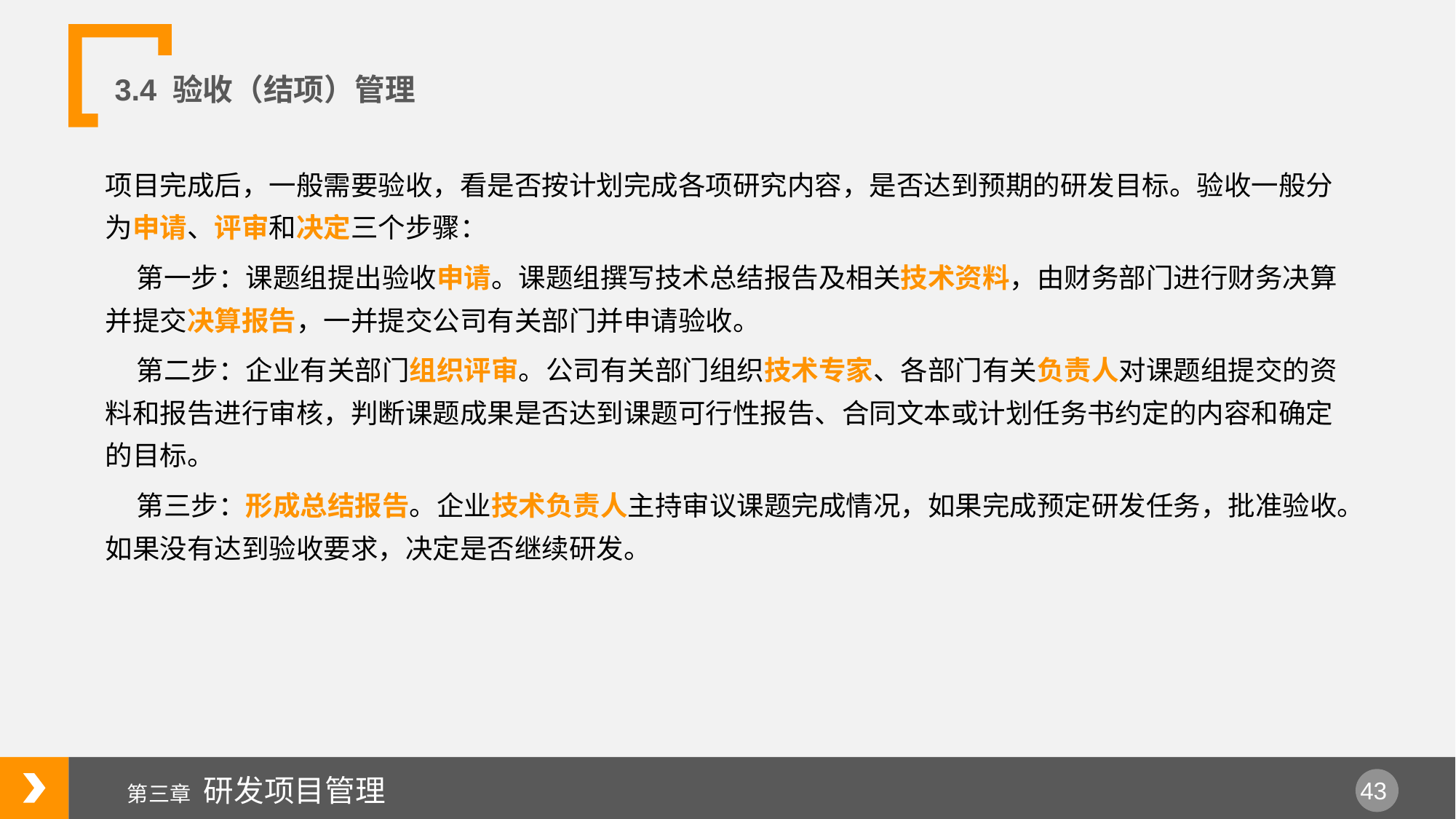

3.4 验收（结项）管理
项目完成后，一般需要验收，看是否按计划完成各项研究内容，是否达到预期的研发目标。验收一般分为申请、评审和决定三个步骤：
    第一步：课题组提出验收申请。课题组撰写技术总结报告及相关技术资料，由财务部门进行财务决算并提交决算报告，一并提交公司有关部门并申请验收。
    第二步：企业有关部门组织评审。公司有关部门组织技术专家、各部门有关负责人对课题组提交的资料和报告进行审核，判断课题成果是否达到课题可行性报告、合同文本或计划任务书约定的内容和确定的目标。
    第三步：形成总结报告。企业技术负责人主持审议课题完成情况，如果完成预定研发任务，批准验收。如果没有达到验收要求，决定是否继续研发。